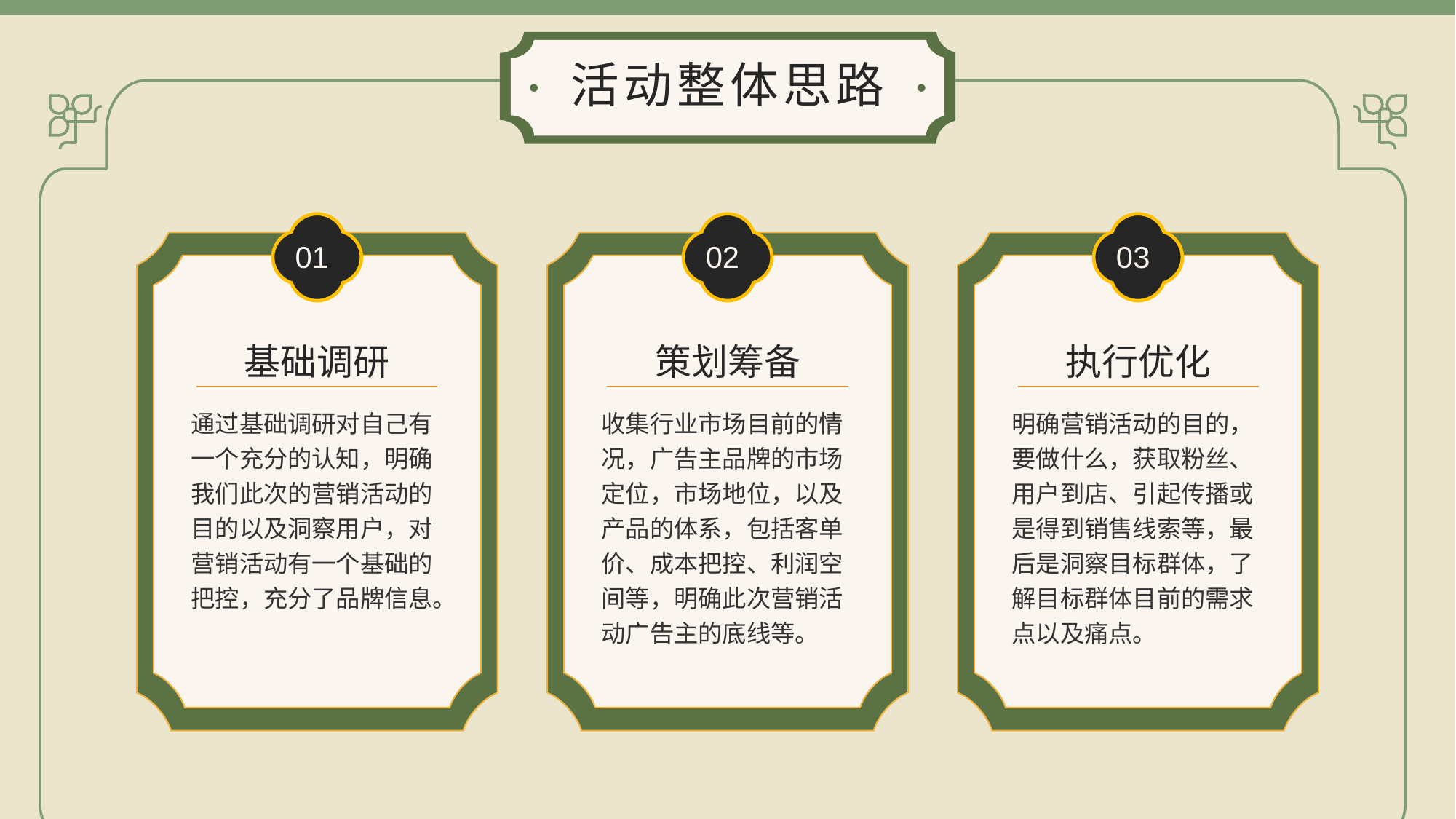

活动整体思路

01
02
03

基础调研
策划筹备
执行优化
通过基础调研对自己有一个充分的认知，明确我们此次的营销活动的目的以及洞察用户，对营销活动有一个基础的把控，充分了品牌信息。
收集行业市场目前的情况，广告主品牌的市场定位，市场地位，以及产品的体系，包括客单价、成本把控、利润空间等，明确此次营销活动广告主的底线等。
明确营销活动的目的，要做什么，获取粉丝、用户到店、引起传播或是得到销售线索等，最后是洞察目标群体，了解目标群体目前的需求点以及痛点。